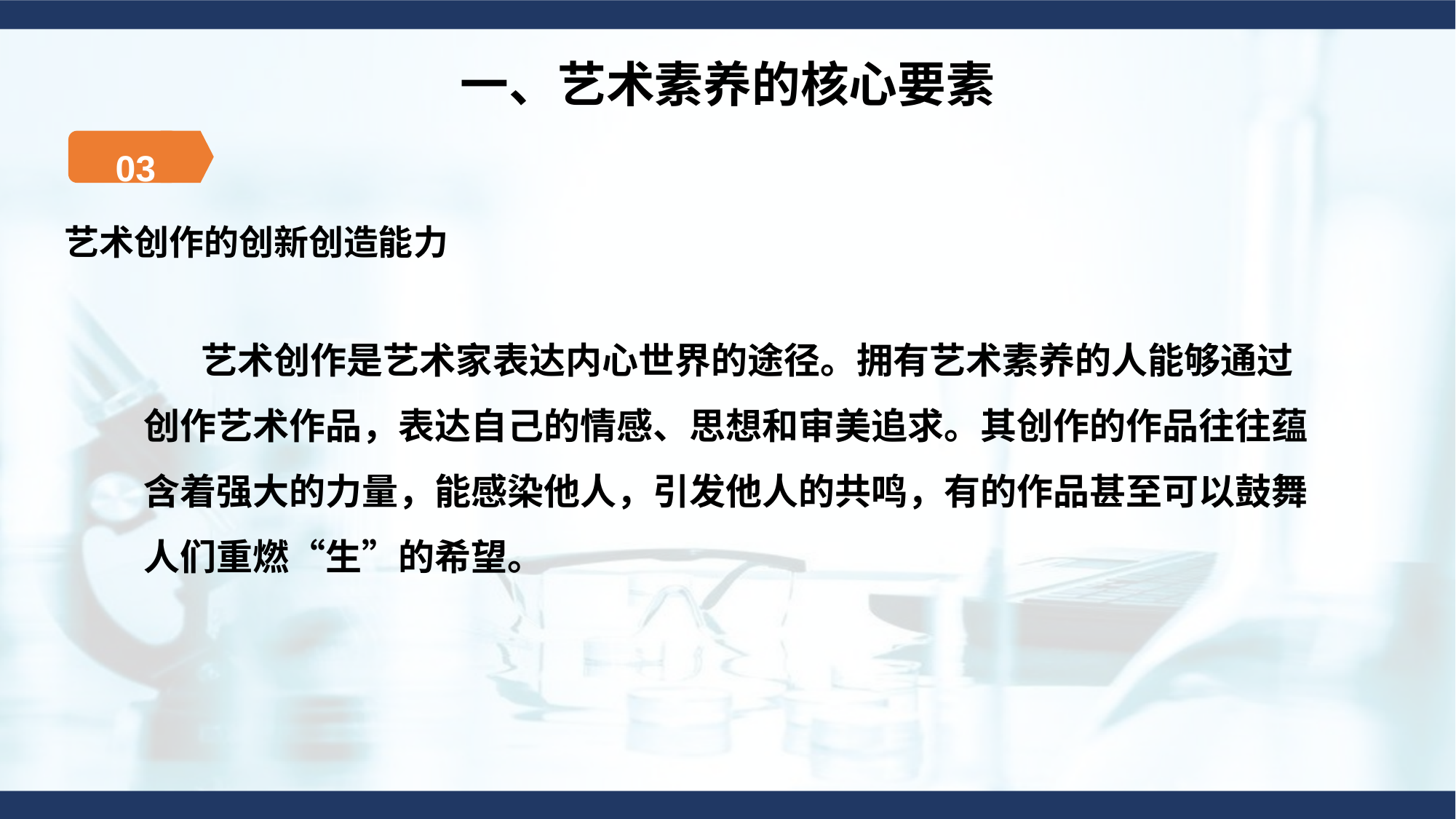

一、艺术素养的核心要素
03

艺术创作的创新创造能力
      艺术创作是艺术家表达内心世界的途径。拥有艺术素养的人能够通过创作艺术作品，表达自己的情感、思想和审美追求。其创作的作品往往蕴含着强大的力量，能感染他人，引发他人的共鸣，有的作品甚至可以鼓舞人们重燃“生”的希望。